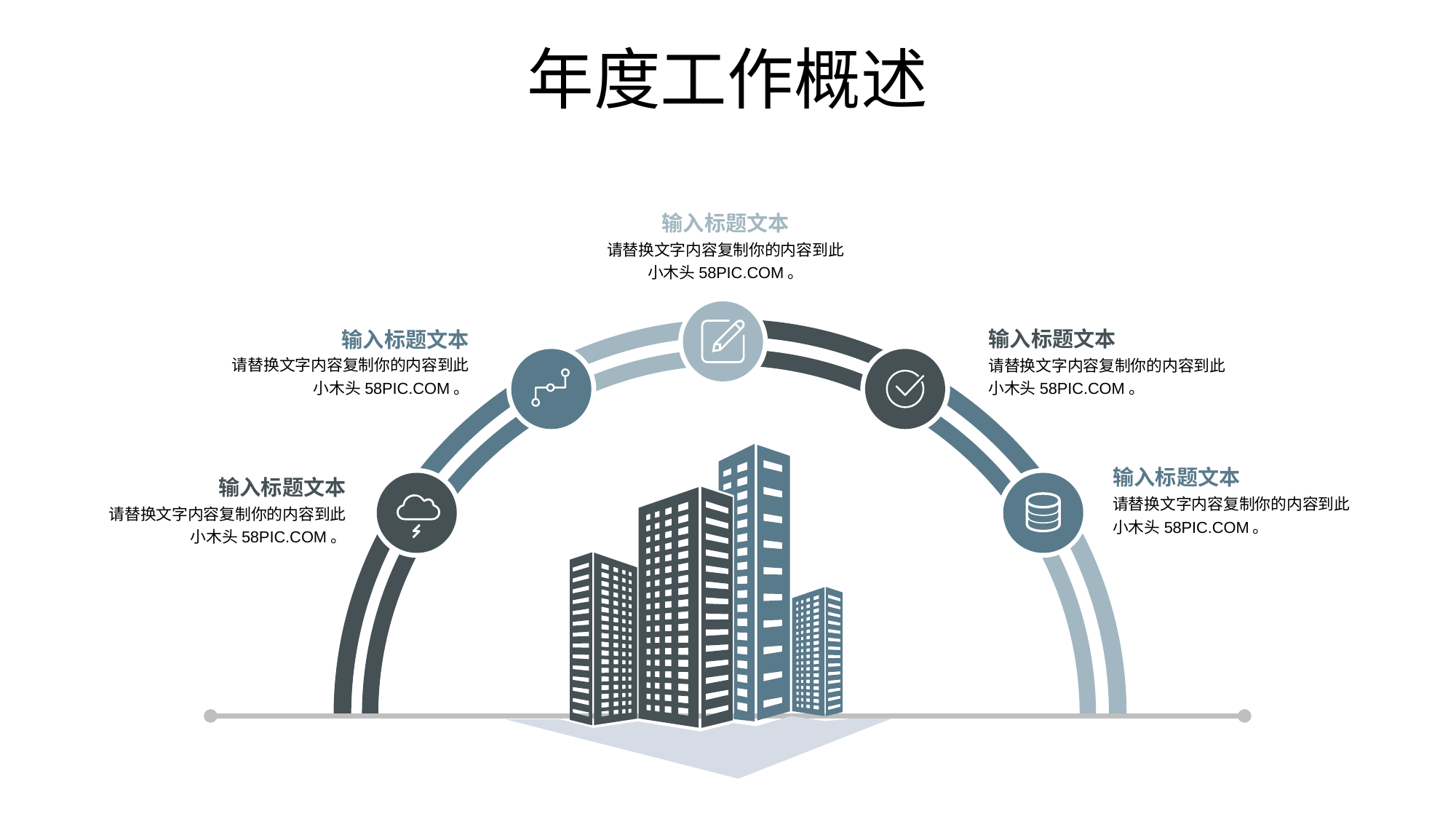

年度工作概述
输入标题文本
请替换文字内容复制你的内容到此
小木头58PIC.COM。

输入标题文本

请替换文字内容复制你的内容到此
小木头58PIC.COM。

输入标题文本

请替换文字内容复制你的内容到此
小木头58PIC.COM。
输入标题文本

请替换文字内容复制你的内容到此
小木头58PIC.COM。

输入标题文本
请替换文字内容复制你的内容到此
小木头58PIC.COM。